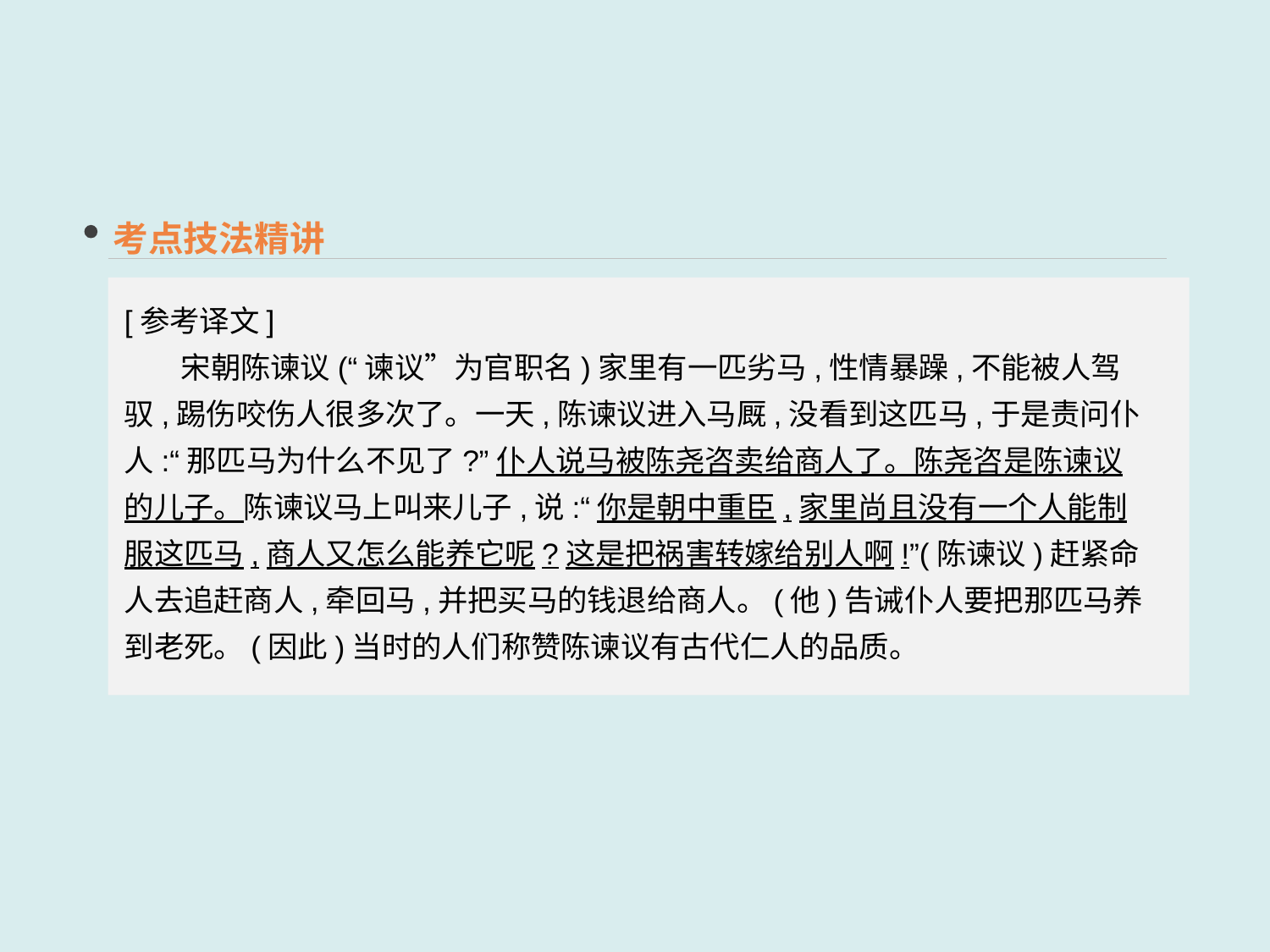

考点技法精讲

[参考译文]
　    宋朝陈谏议(“谏议”为官职名)家里有一匹劣马,性情暴躁,不能被人驾驭,踢伤咬伤人很多次了。一天,陈谏议进入马厩,没看到这匹马,于是责问仆人:“那匹马为什么不见了?”仆人说马被陈尧咨卖给商人了。陈尧咨是陈谏议的儿子。陈谏议马上叫来儿子,说:“你是朝中重臣,家里尚且没有一个人能制服这匹马,商人又怎么能养它呢?这是把祸害转嫁给别人啊!”(陈谏议)赶紧命人去追赶商人,牵回马,并把买马的钱退给商人。(他)告诫仆人要把那匹马养到老死。(因此)当时的人们称赞陈谏议有古代仁人的品质。